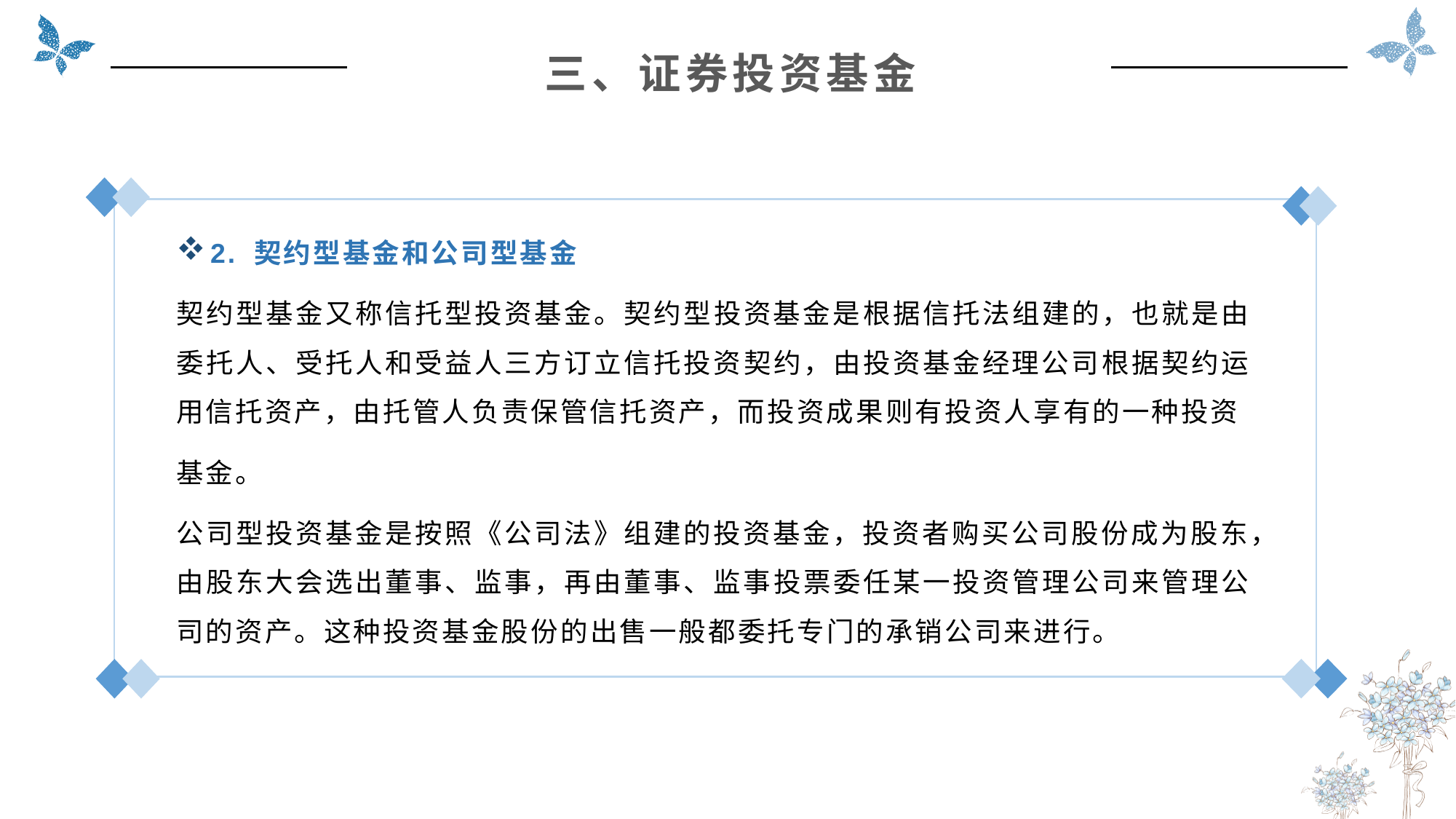

三、证券投资基金

2. 契约型基金和公司型基金
契约型基金又称信托型投资基金。契约型投资基金是根据信托法组建的，也就是由委托人、受托人和受益人三方订立信托投资契约，由投资基金经理公司根据契约运用信托资产，由托管人负责保管信托资产，而投资成果则有投资人享有的一种投资
基金。
公司型投资基金是按照《公司法》组建的投资基金，投资者购买公司股份成为股东，由股东大会选出董事、监事，再由董事、监事投票委任某一投资管理公司来管理公司的资产。这种投资基金股份的出售一般都委托专门的承销公司来进行。